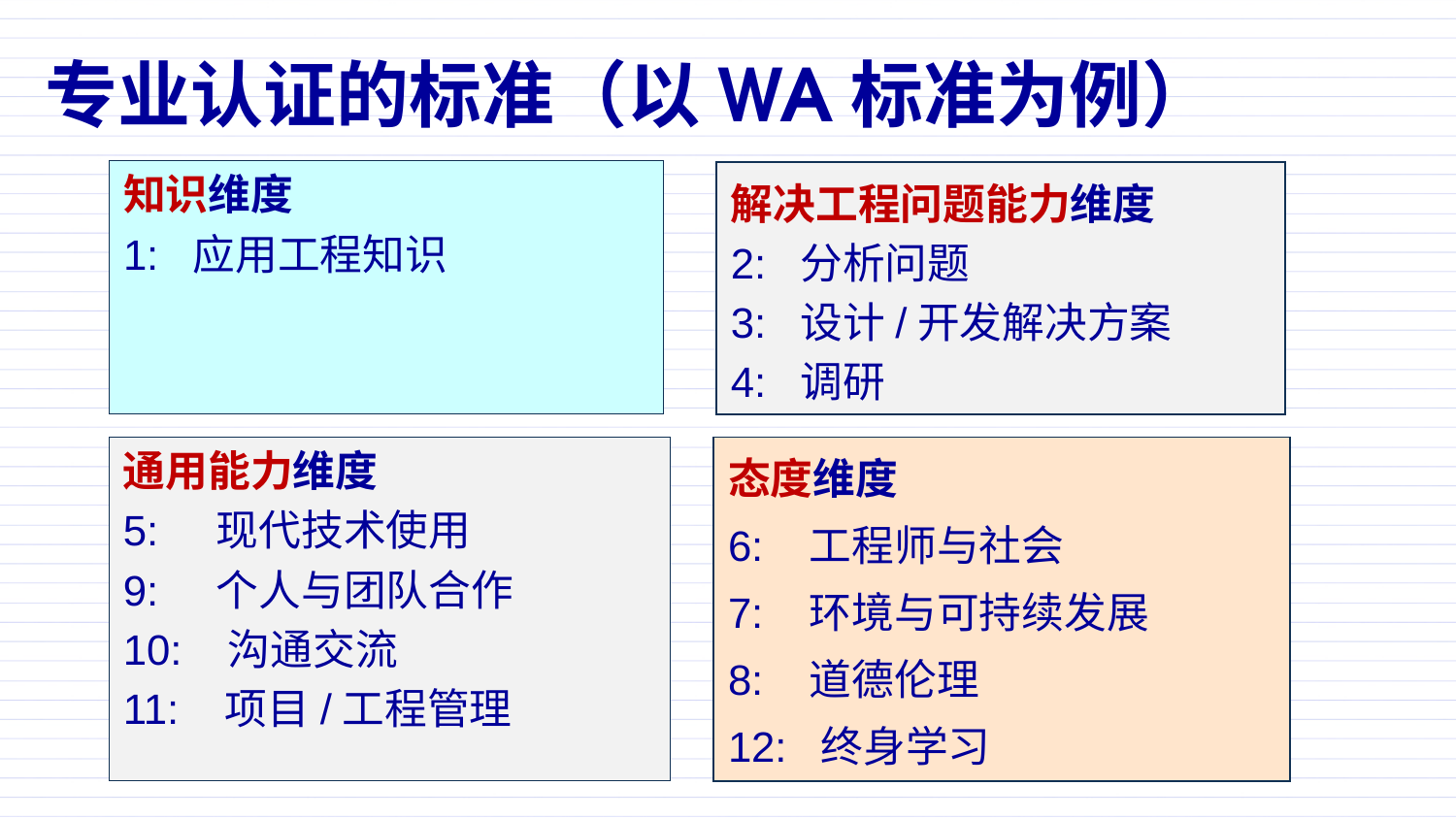

专业认证的标准（以WA标准为例）
知识维度
1:  应用工程知识
解决工程问题能力维度
2:  分析问题
3:  设计/开发解决方案
4:  调研
通用能力维度
5:    现代技术使用
9:    个人与团队合作
10:   沟通交流
11:   项目/工程管理
态度维度
6:   工程师与社会
7:   环境与可持续发展
8:   道德伦理
12:  终身学习